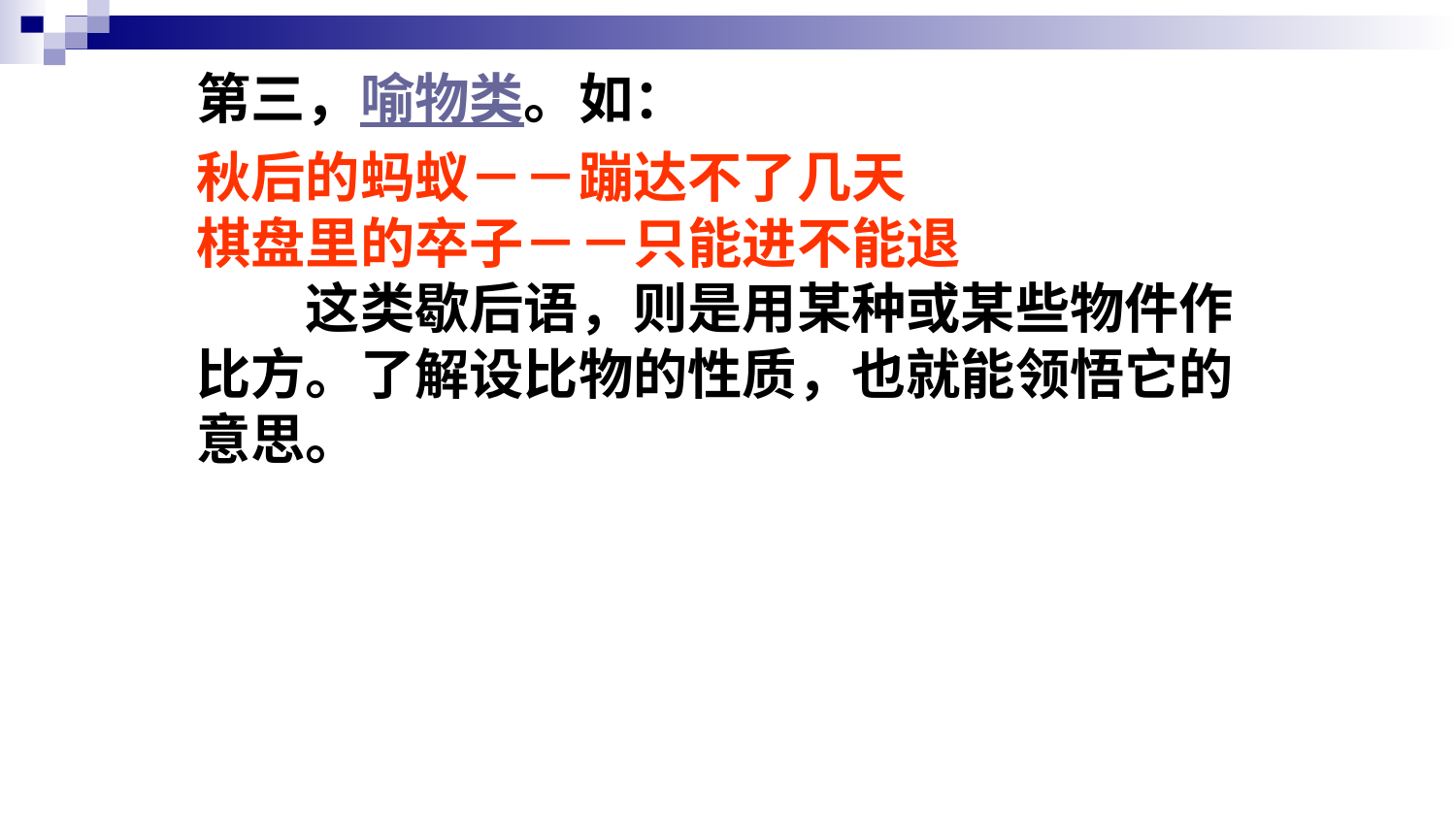

第三，喻物类。如：
秋后的蚂蚁－－蹦达不了几天
棋盘里的卒子－－只能进不能退
　　这类歇后语，则是用某种或某些物件作比方。了解设比物的性质，也就能领悟它的意思。